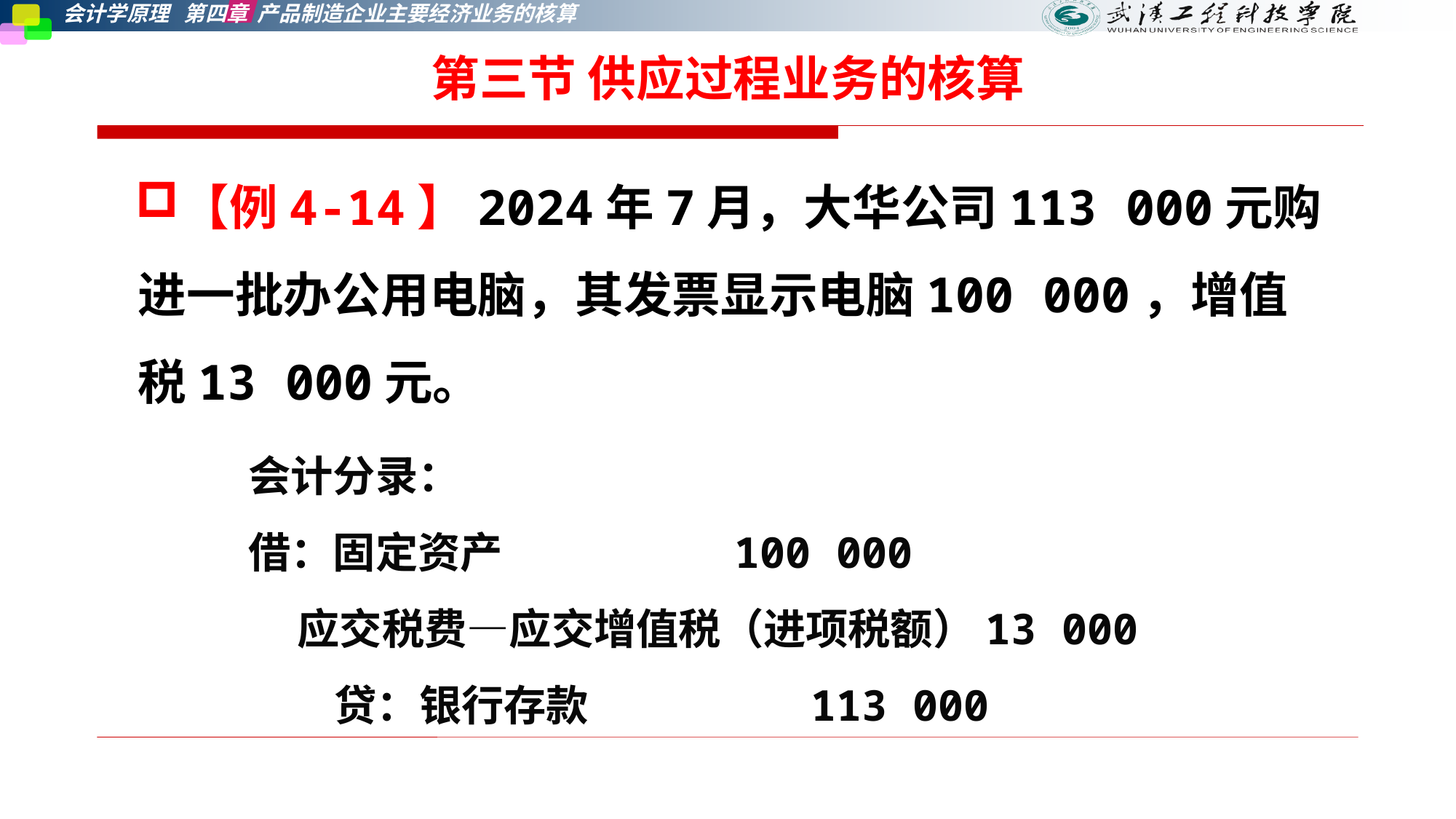

第三节 供应过程业务的核算
【例4-14】2024年7月，大华公司113 000元购进一批办公用电脑，其发票显示电脑100 000，增值税13 000元。
会计分录：
借：固定资产                       100 000
    应交税费—应交增值税（进项税额）13 000
贷：银行存款                      113 000